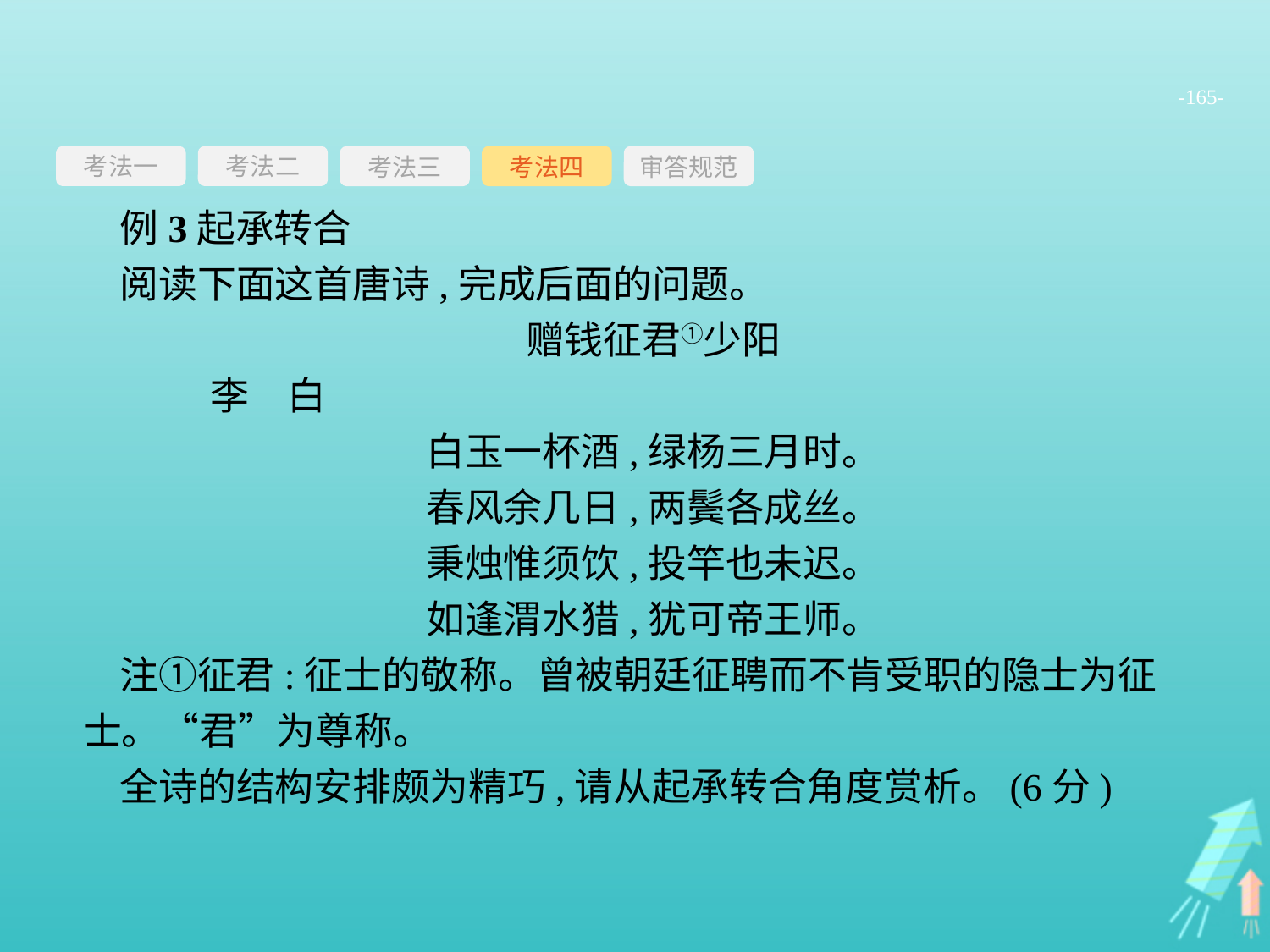

-165-
考法一
考法三
考法四
审答规范
考法二
例3起承转合
阅读下面这首唐诗,完成后面的问题。
赠钱征君①少阳
	李　白
白玉一杯酒,绿杨三月时。
春风余几日,两鬓各成丝。
秉烛惟须饮,投竿也未迟。
如逢渭水猎,犹可帝王师。
注①征君:征士的敬称。曾被朝廷征聘而不肯受职的隐士为征士。“君”为尊称。
全诗的结构安排颇为精巧,请从起承转合角度赏析。(6分)